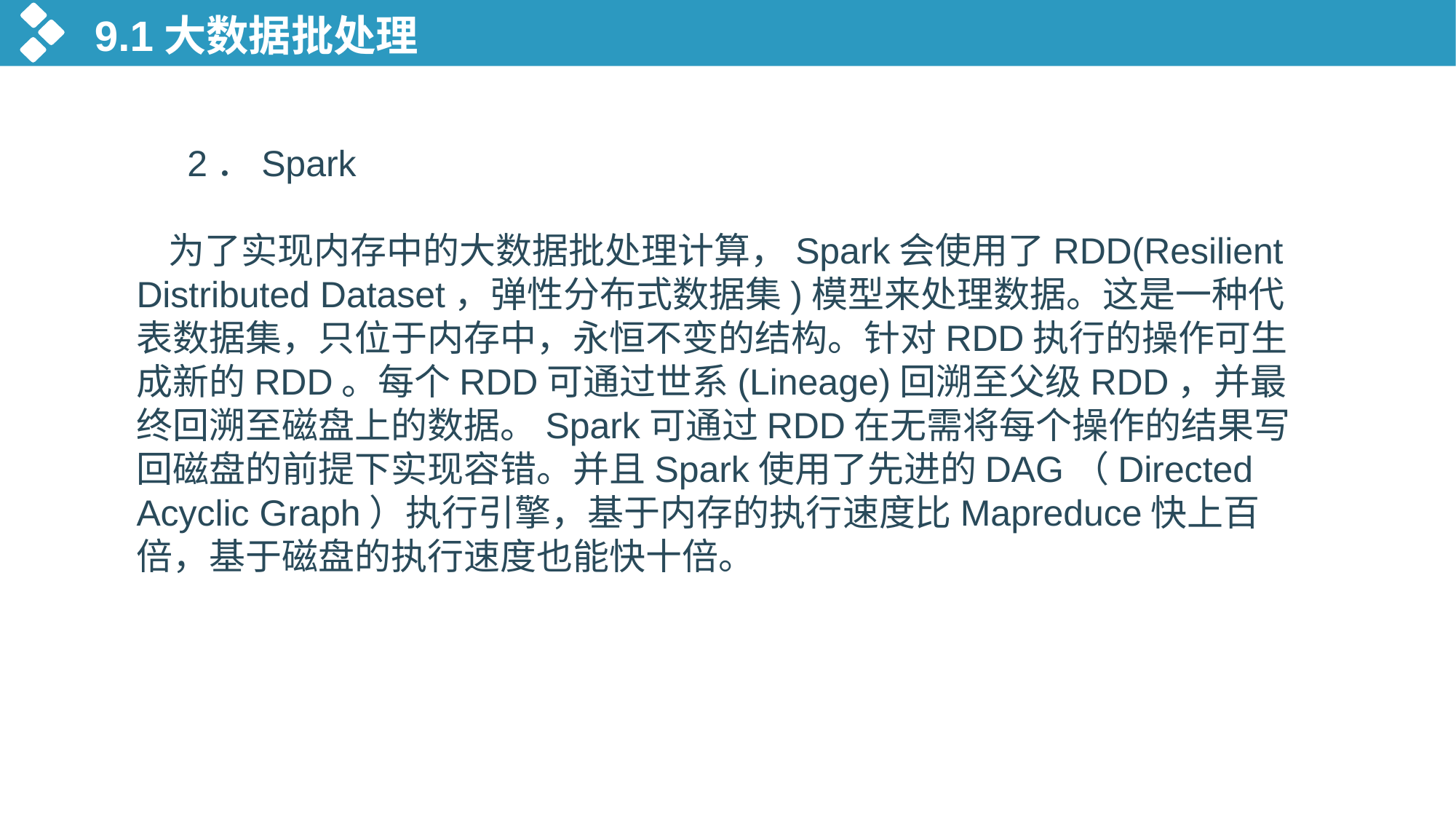

9.1大数据批处理

     2．Spark

   为了实现内存中的大数据批处理计算，Spark会使用了RDD(Resilient Distributed Dataset，弹性分布式数据集)模型来处理数据。这是一种代表数据集，只位于内存中，永恒不变的结构。针对RDD执行的操作可生成新的RDD。每个RDD可通过世系(Lineage)回溯至父级RDD，并最终回溯至磁盘上的数据。Spark可通过RDD在无需将每个操作的结果写回磁盘的前提下实现容错。并且Spark使用了先进的DAG（Directed Acyclic Graph）执行引擎，基于内存的执行速度比Mapreduce快上百倍，基于磁盘的执行速度也能快十倍。